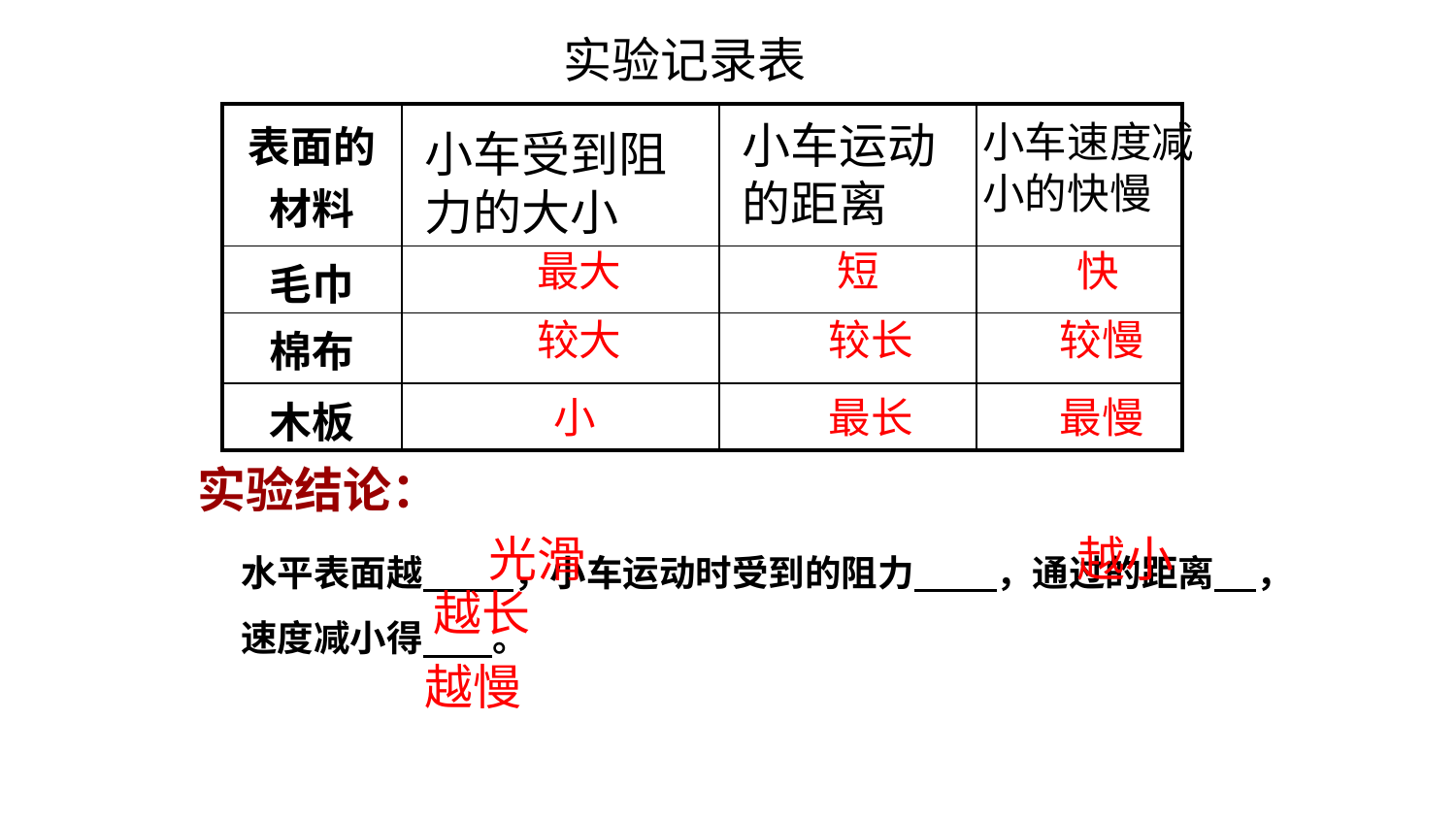

实验记录表
| 表面的材料 |  |  |  |
| --- | --- | --- | --- |
| 毛巾 |  |  |  |
| 棉布 |  |  |  |
| 木板 |  |  |  |
小车运动的距离
小车速度减小的快慢
小车受到阻力的大小
最大
短
快
较大
较长
较慢
小
最长
最慢
实验结论：
水平表面越           ，小车运动时受到的阻力          ，通过的距离     ，
速度减小得  　  。
光滑
越小
越长
越慢